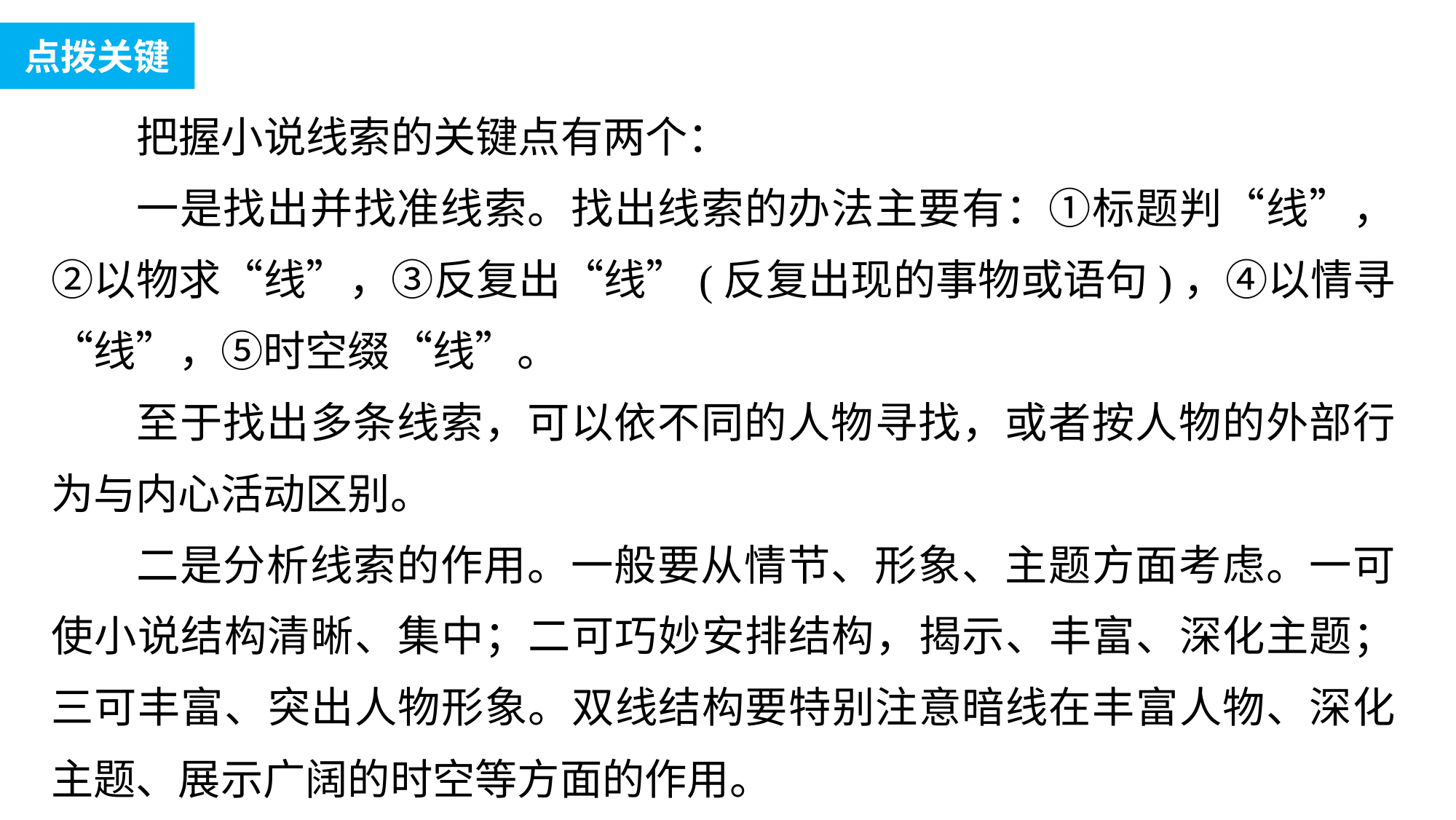

点拨关键
把握小说线索的关键点有两个：
一是找出并找准线索。找出线索的办法主要有：①标题判“线”，②以物求“线”，③反复出“线”(反复出现的事物或语句)，④以情寻“线”，⑤时空缀“线”。
至于找出多条线索，可以依不同的人物寻找，或者按人物的外部行为与内心活动区别。
二是分析线索的作用。一般要从情节、形象、主题方面考虑。一可使小说结构清晰、集中；二可巧妙安排结构，揭示、丰富、深化主题；三可丰富、突出人物形象。双线结构要特别注意暗线在丰富人物、深化主题、展示广阔的时空等方面的作用。